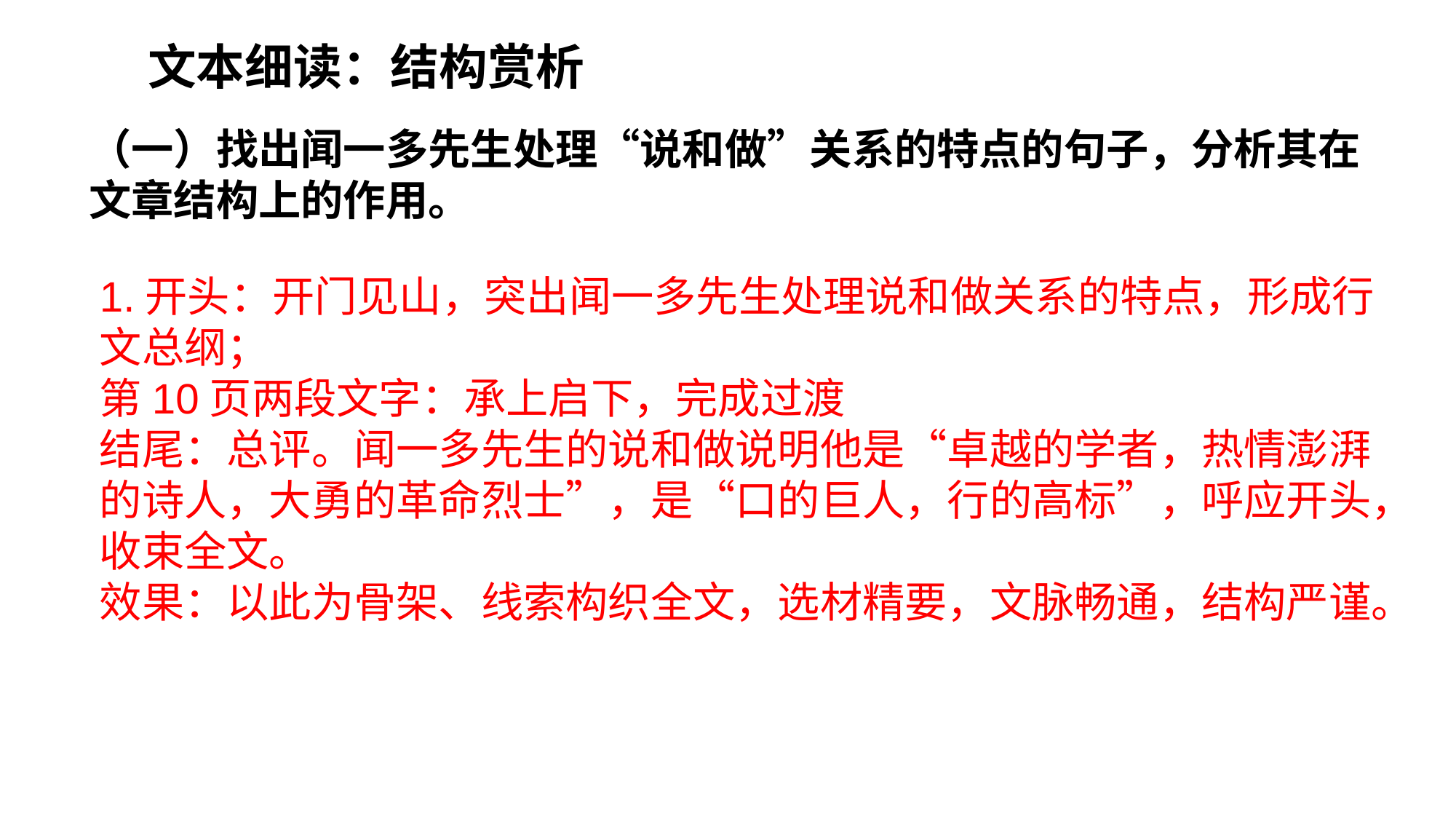

文本细读：结构赏析
（一）找出闻一多先生处理“说和做”关系的特点的句子，分析其在文章结构上的作用。
1.开头：开门见山，突出闻一多先生处理说和做关系的特点，形成行文总纲；
第10页两段文字：承上启下，完成过渡
结尾：总评。闻一多先生的说和做说明他是“卓越的学者，热情澎湃的诗人，大勇的革命烈士”，是“口的巨人，行的高标”，呼应开头，收束全文。
效果：以此为骨架、线索构织全文，选材精要，文脉畅通，结构严谨。